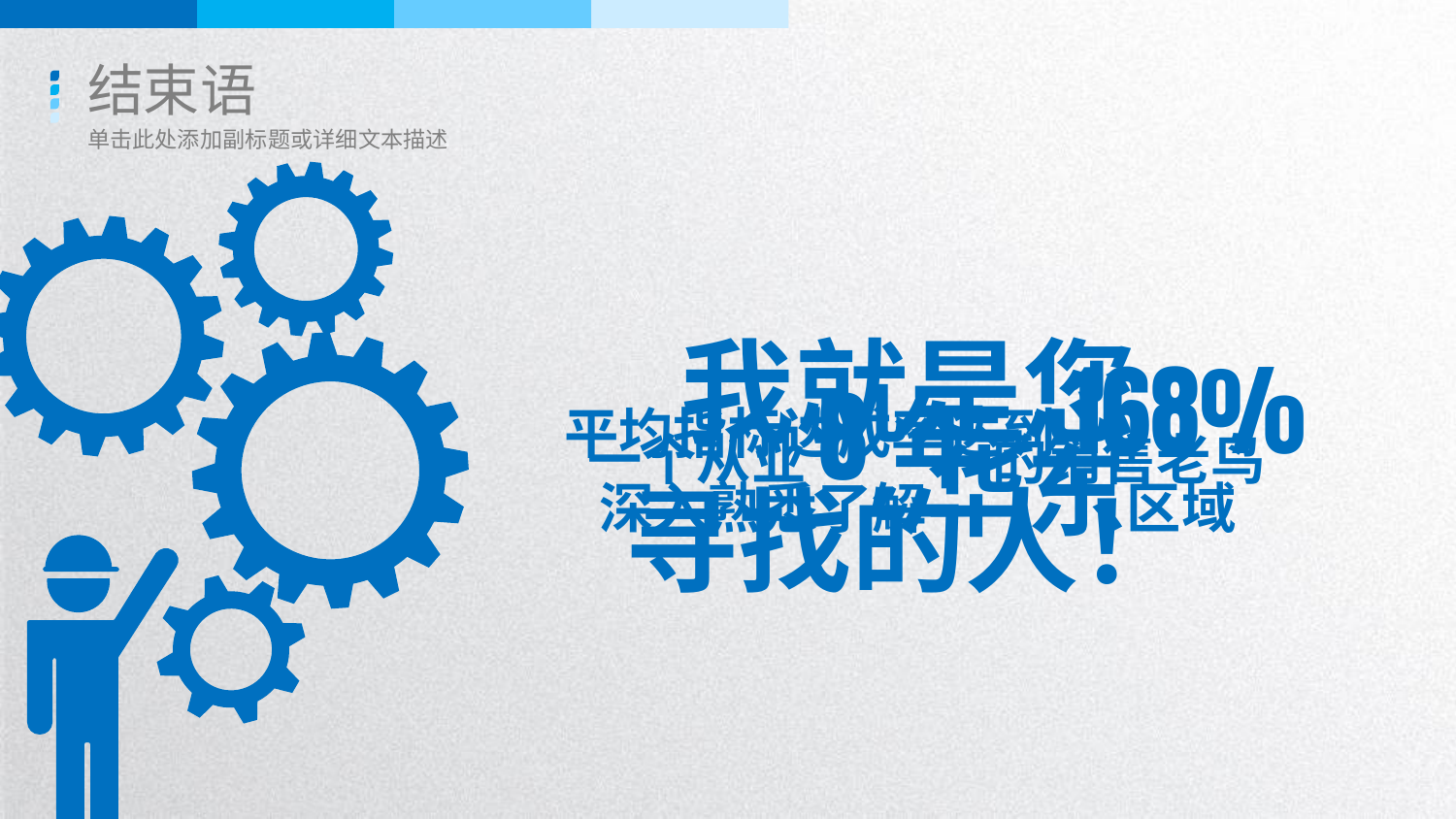

结束语
单击此处添加副标题或详细文本描述

我就是您
寻找的人！

平均指标达成率达到168%
一个从业8年的销售老鸟
深入熟悉了解华东区域